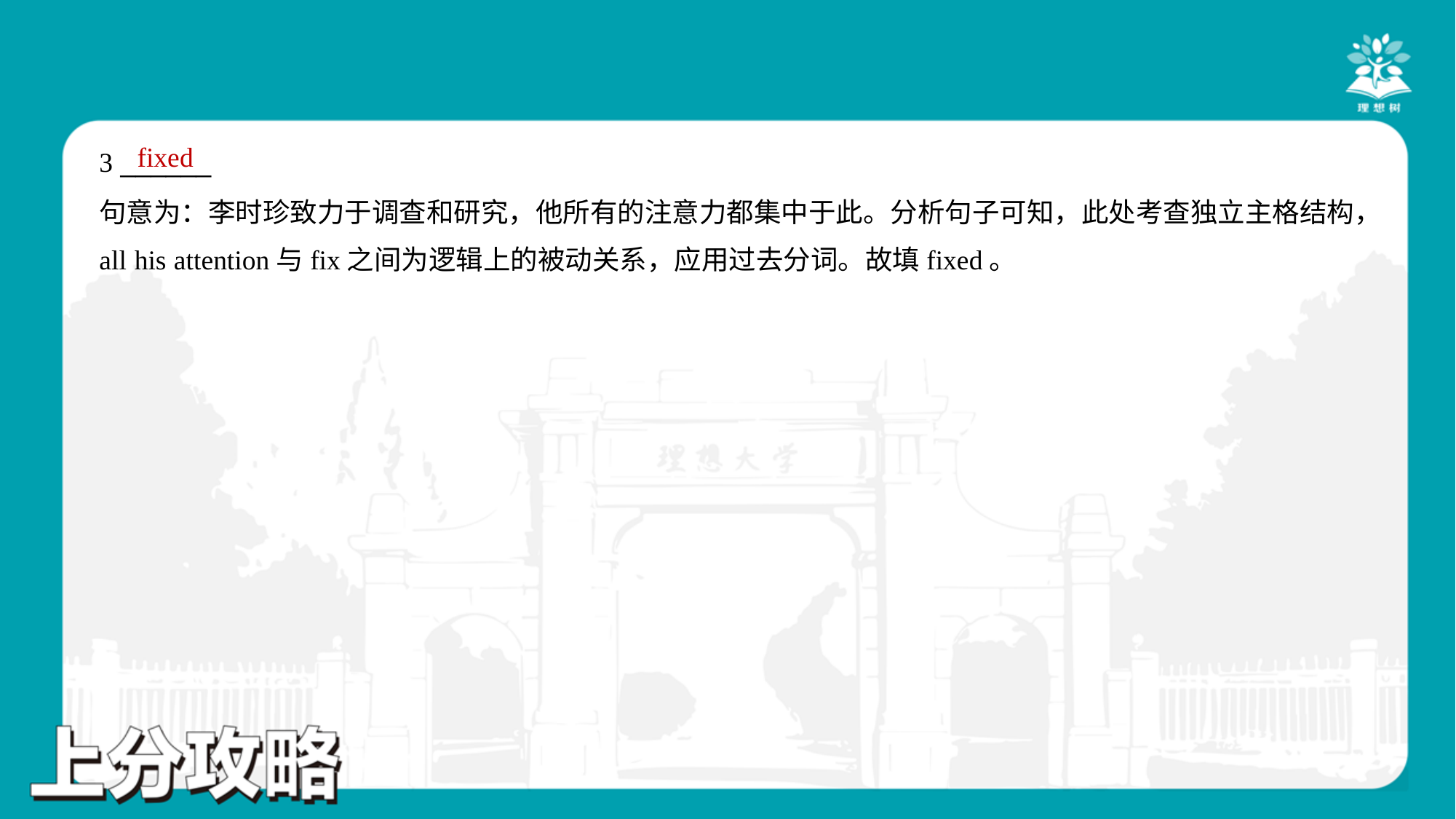

fixed
3 ______
句意为：李时珍致力于调查和研究，他所有的注意力都集中于此。分析句子可知，此处考查独立主格结构，
all his attention与fix之间为逻辑上的被动关系，应用过去分词。故填fixed。